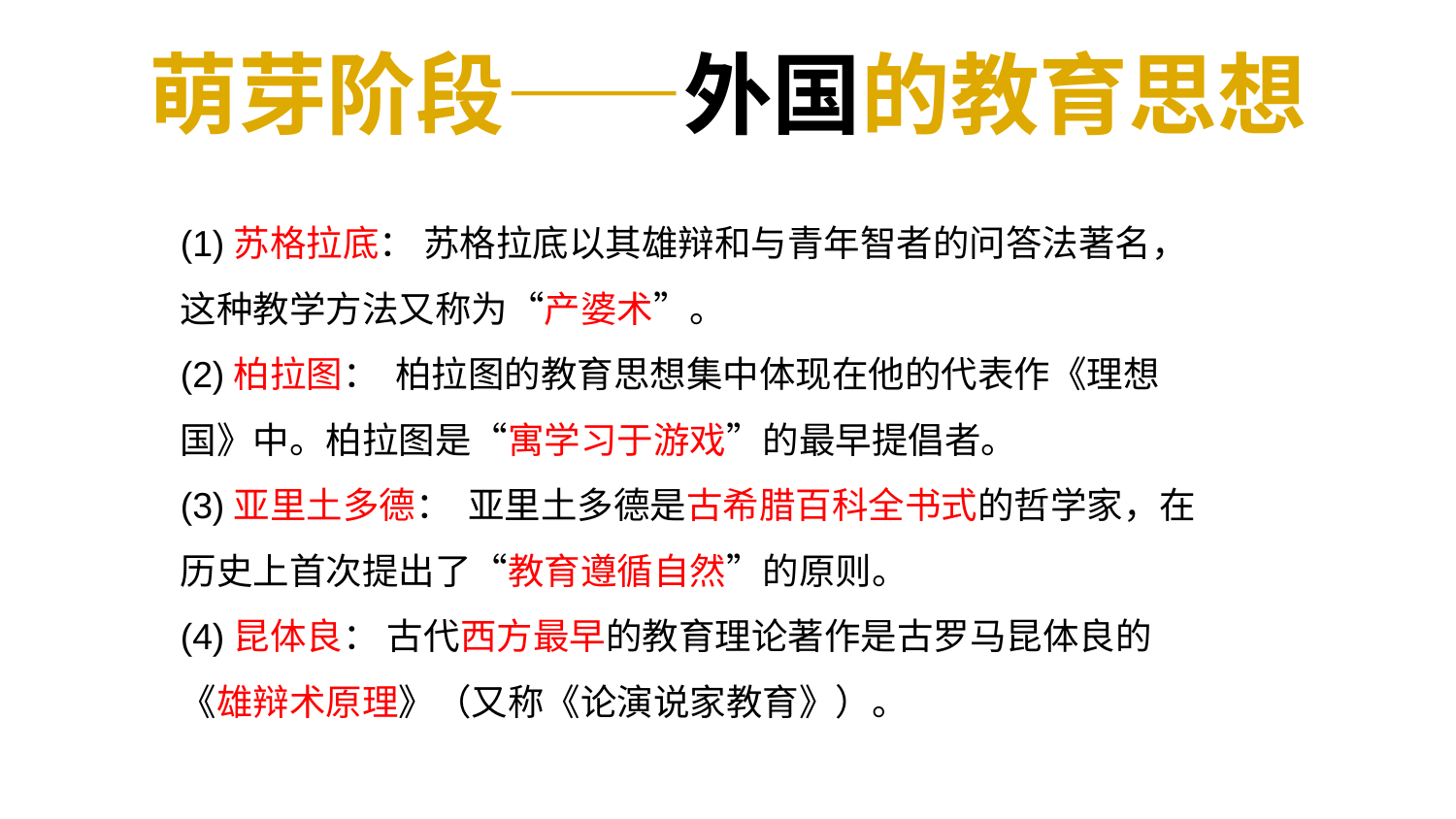

萌芽阶段——外国的教育思想
(1)苏格拉底： 苏格拉底以其雄辩和与青年智者的问答法著名，这种教学方法又称为“产婆术”。
(2)柏拉图：  柏拉图的教育思想集中体现在他的代表作《理想国》中。柏拉图是“寓学习于游戏”的最早提倡者。
(3)亚里土多德：  亚里土多德是古希腊百科全书式的哲学家，在历史上首次提出了“教育遵循自然”的原则。
(4)昆体良： 古代西方最早的教育理论著作是古罗马昆体良的《雄辩术原理》（又称《论演说家教育》）。